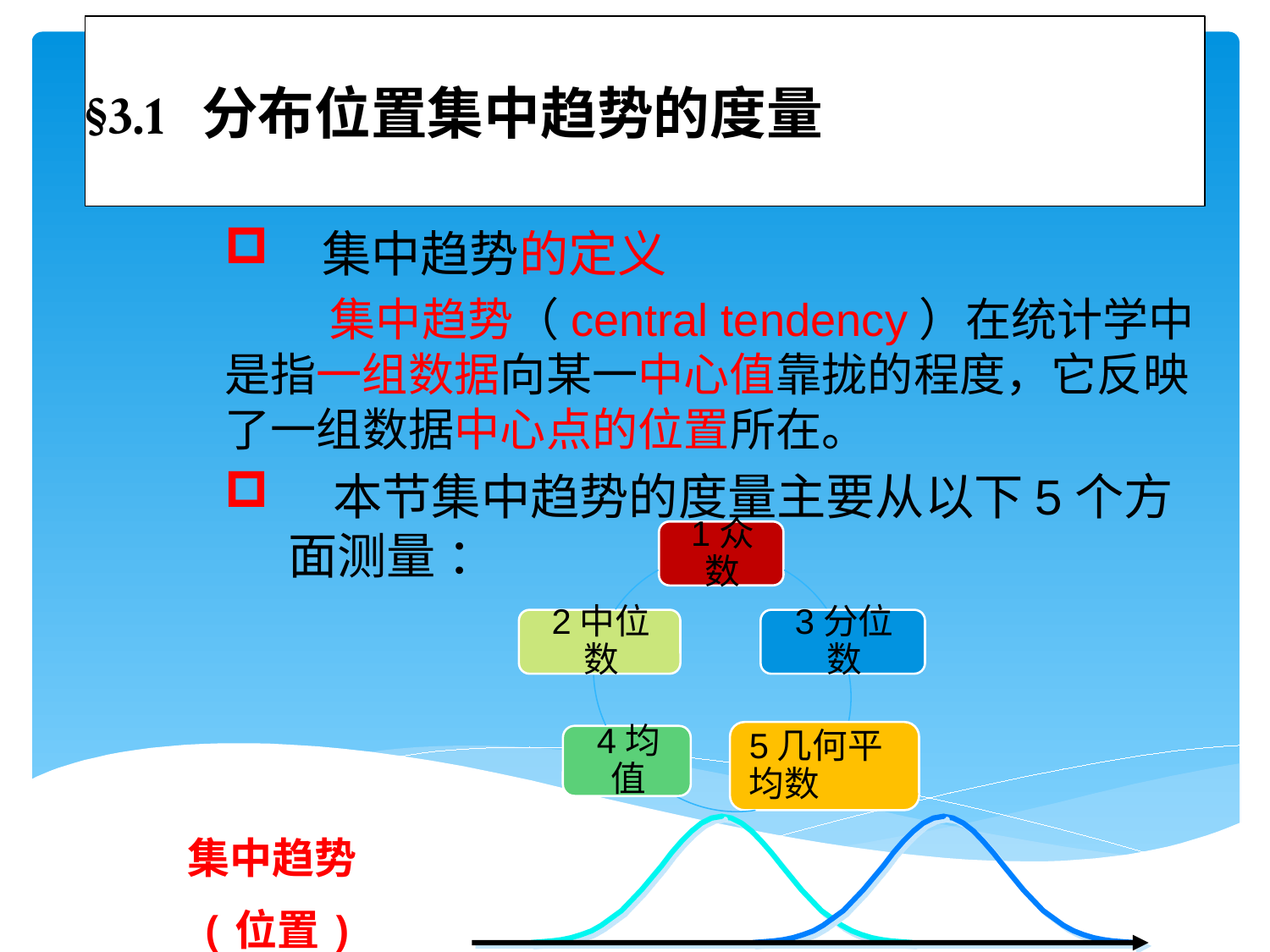

# §3.1  分布位置集中趋势的度量
  集中趋势的定义
          集中趋势（central tendency）在统计学中是指一组数据向某一中心值靠拢的程度，它反映了一组数据中心点的位置所在。
   本节集中趋势的度量主要从以下5个方面测量 ：

1众数
3分位数
5几何平均数
4均值
2中位数

集中趋势
(位置)